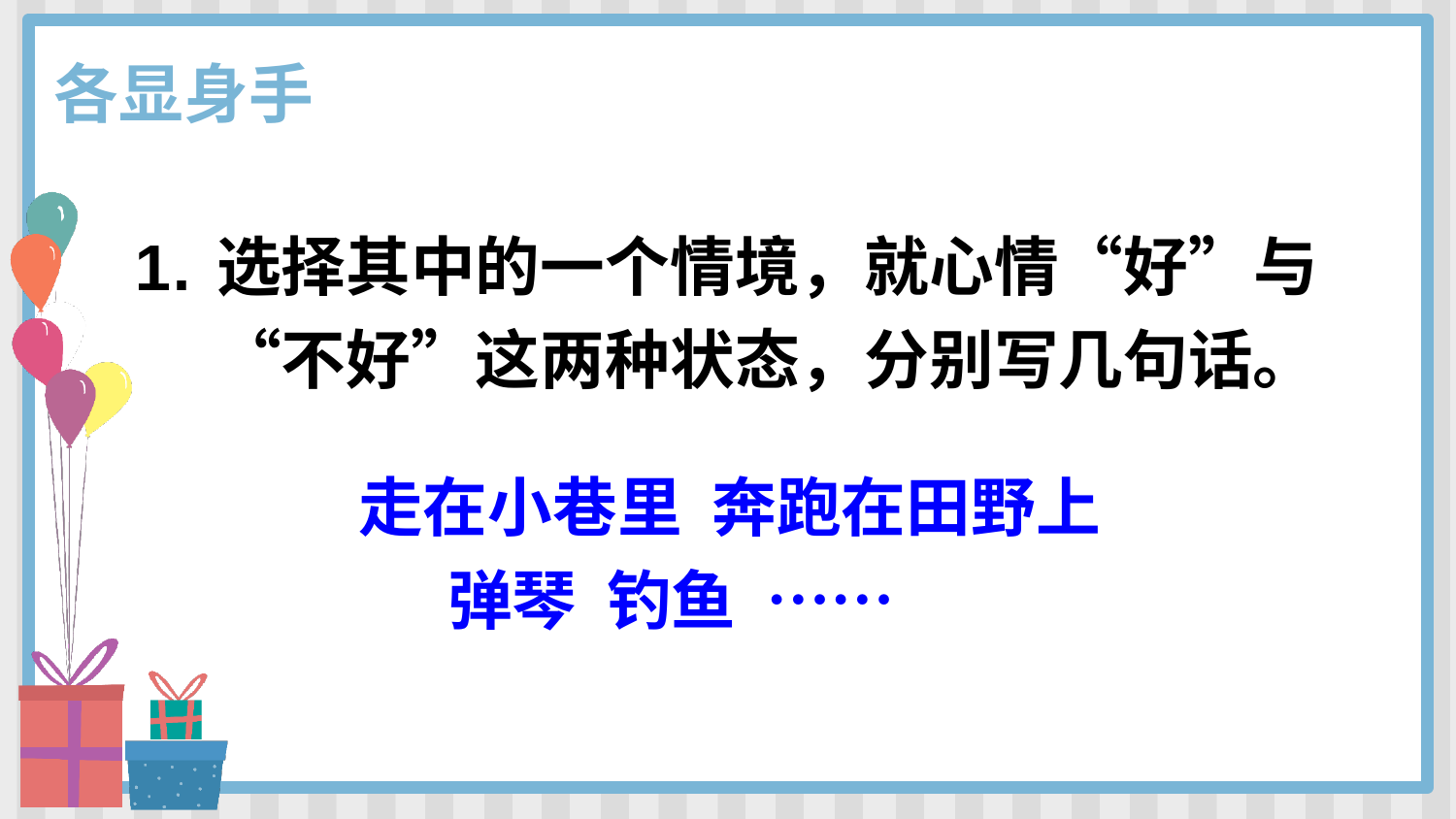

各显身手
选择其中的一个情境，就心情“好”与“不好”这两种状态，分别写几句话。
走在小巷里  奔跑在田野上
     弹琴  钓鱼  ……